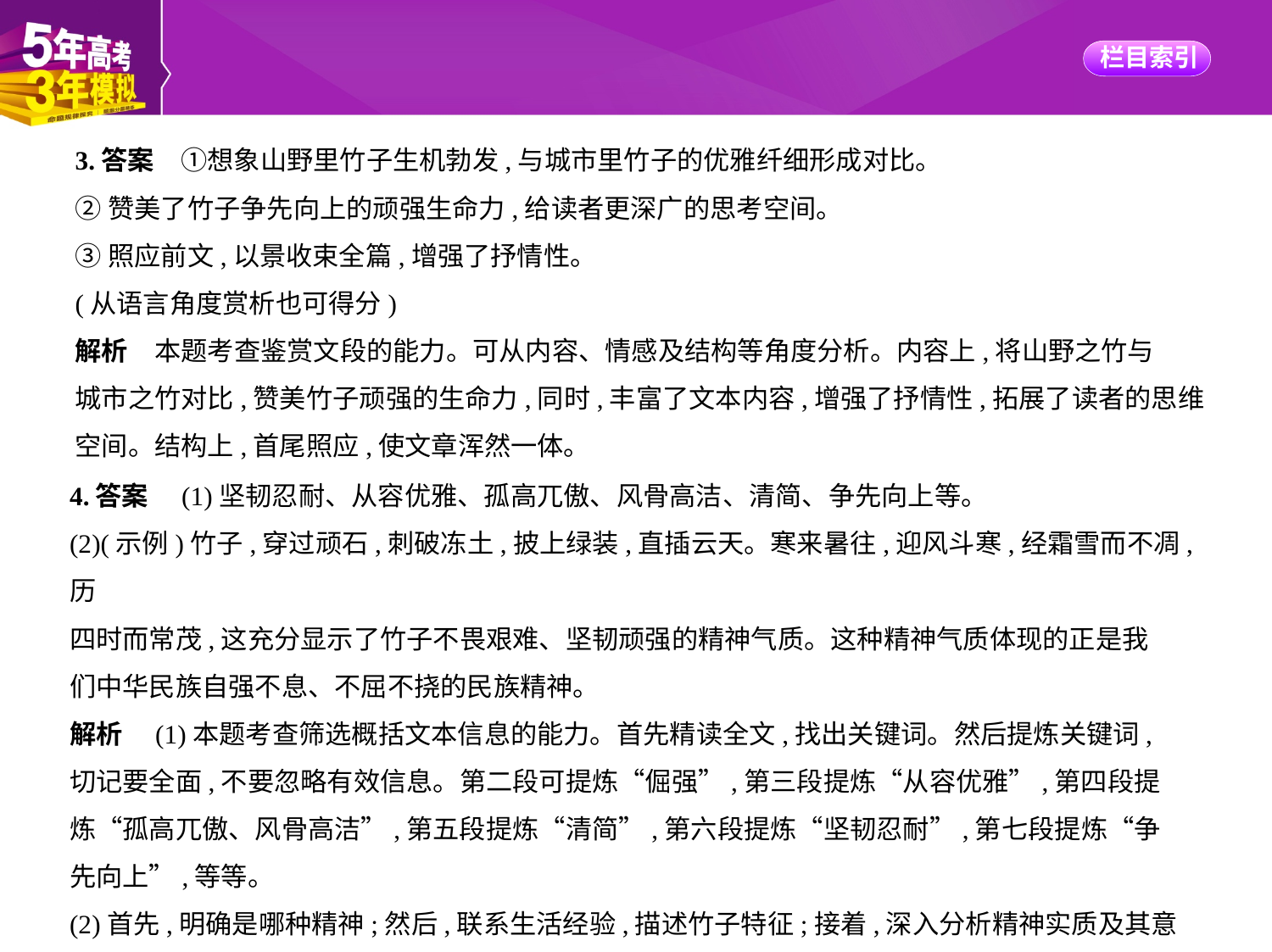

3.答案　①想象山野里竹子生机勃发,与城市里竹子的优雅纤细形成对比。
②赞美了竹子争先向上的顽强生命力,给读者更深广的思考空间。
③照应前文,以景收束全篇,增强了抒情性。
(从语言角度赏析也可得分)
解析　本题考查鉴赏文段的能力。可从内容、情感及结构等角度分析。内容上,将山野之竹与
城市之竹对比,赞美竹子顽强的生命力,同时,丰富了文本内容,增强了抒情性,拓展了读者的思维
空间。结构上,首尾照应,使文章浑然一体。
4.答案　(1)坚韧忍耐、从容优雅、孤高兀傲、风骨高洁、清简、争先向上等。
(2)(示例)竹子,穿过顽石,刺破冻土,披上绿装,直插云天。寒来暑往,迎风斗寒,经霜雪而不凋,历
四时而常茂,这充分显示了竹子不畏艰难、坚韧顽强的精神气质。这种精神气质体现的正是我
们中华民族自强不息、不屈不挠的民族精神。
解析　(1)本题考查筛选概括文本信息的能力。首先精读全文,找出关键词。然后提炼关键词,
切记要全面,不要忽略有效信息。第二段可提炼“倔强”,第三段提炼“从容优雅”,第四段提
炼“孤高兀傲、风骨高洁”,第五段提炼“清简”,第六段提炼“坚韧忍耐”,第七段提炼“争
先向上”,等等。
(2)首先,明确是哪种精神;然后,联系生活经验,描述竹子特征;接着,深入分析精神实质及其意
义。语言表达要紧紧围绕中心,用语准确、简明、连贯,句式整齐,表达要有文采。